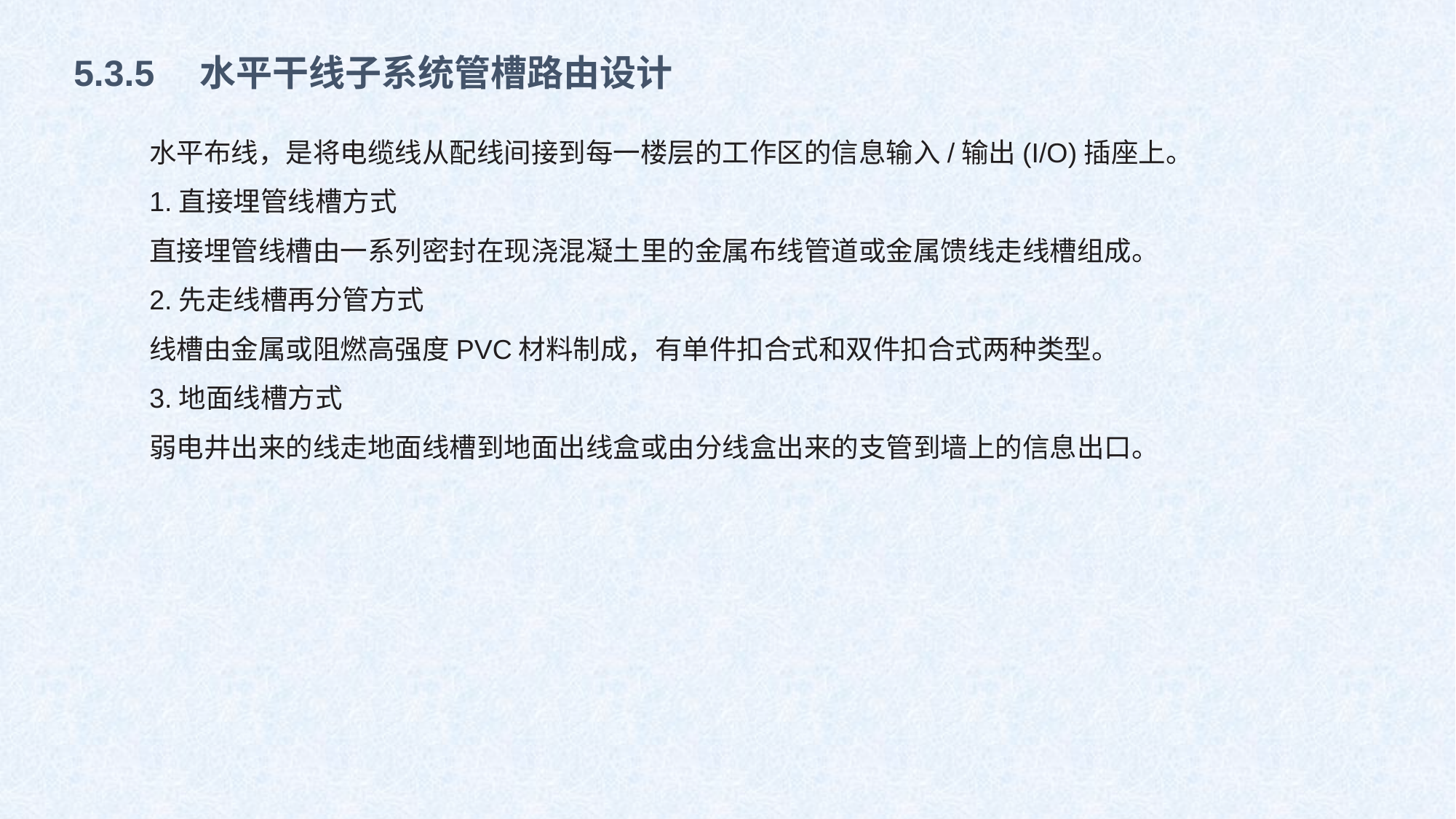

5.3.5　水平干线子系统管槽路由设计
水平布线，是将电缆线从配线间接到每一楼层的工作区的信息输入/输出(I/O)插座上。
1.直接埋管线槽方式
直接埋管线槽由一系列密封在现浇混凝土里的金属布线管道或金属馈线走线槽组成。
2.先走线槽再分管方式
线槽由金属或阻燃高强度PVC材料制成，有单件扣合式和双件扣合式两种类型。
3.地面线槽方式
弱电井出来的线走地面线槽到地面出线盒或由分线盒出来的支管到墙上的信息出口。